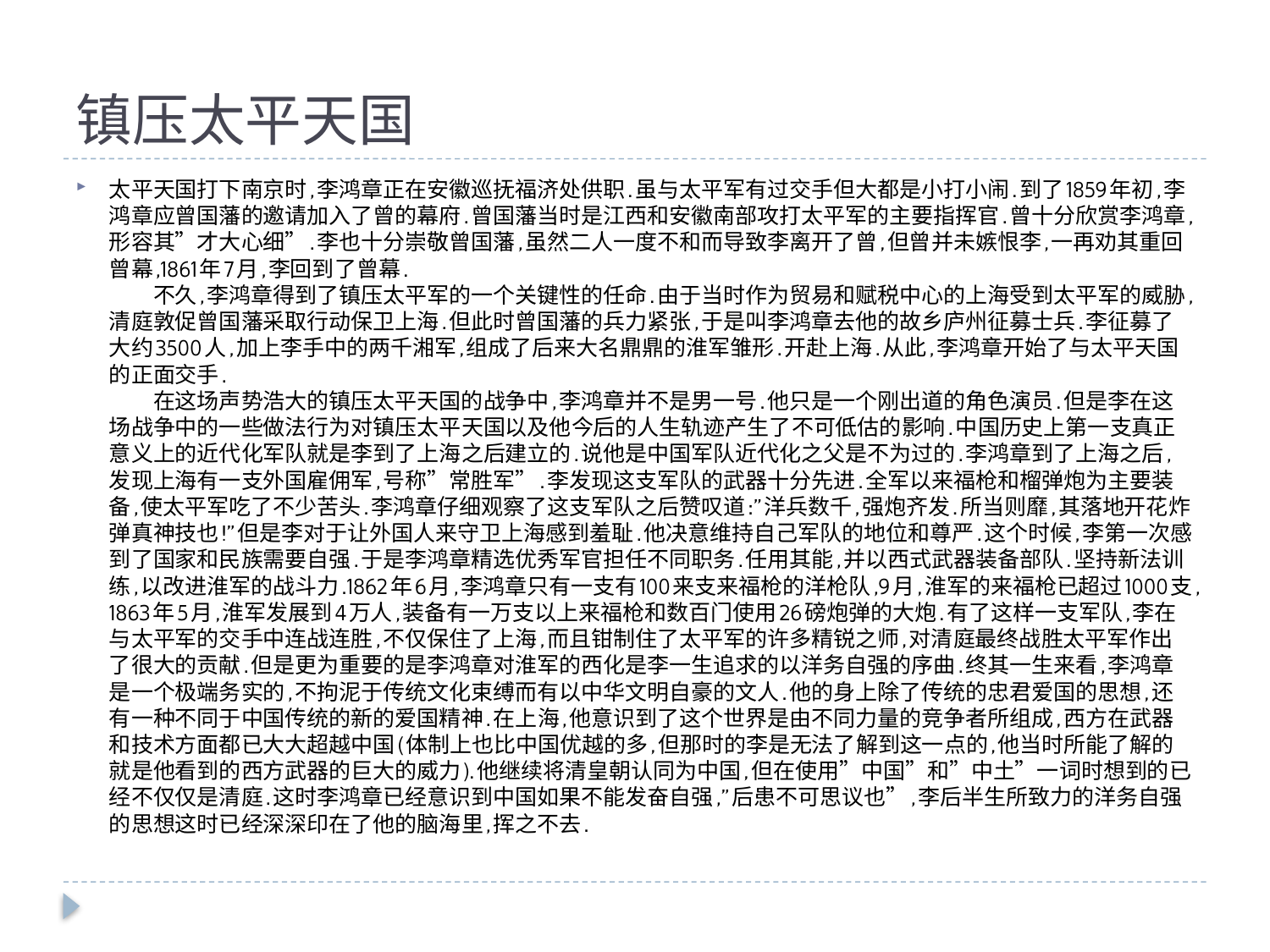

# 镇压太平天国
太平天国打下南京时,李鸿章正在安徽巡抚福济处供职.虽与太平军有过交手但大都是小打小闹.到了1859年初,李鸿章应曾国藩的邀请加入了曾的幕府.曾国藩当时是江西和安徽南部攻打太平军的主要指挥官.曾十分欣赏李鸿章,形容其”才大心细”.李也十分崇敬曾国藩,虽然二人一度不和而导致李离开了曾,但曾并未嫉恨李,一再劝其重回曾幕,1861年7月,李回到了曾幕.
　　不久,李鸿章得到了镇压太平军的一个关键性的任命.由于当时作为贸易和赋税中心的上海受到太平军的威胁,清庭敦促曾国藩采取行动保卫上海.但此时曾国藩的兵力紧张,于是叫李鸿章去他的故乡庐州征募士兵.李征募了大约3500人,加上李手中的两千湘军,组成了后来大名鼎鼎的淮军雏形.开赴上海.从此,李鸿章开始了与太平天国的正面交手.
　　在这场声势浩大的镇压太平天国的战争中,李鸿章并不是男一号.他只是一个刚出道的角色演员.但是李在这场战争中的一些做法行为对镇压太平天国以及他今后的人生轨迹产生了不可低估的影响.中国历史上第一支真正意义上的近代化军队就是李到了上海之后建立的.说他是中国军队近代化之父是不为过的.李鸿章到了上海之后,发现上海有一支外国雇佣军,号称”常胜军”.李发现这支军队的武器十分先进.全军以来福枪和榴弹炮为主要装备,使太平军吃了不少苦头.李鸿章仔细观察了这支军队之后赞叹道:”洋兵数千,强炮齐发.所当则靡,其落地开花炸弹真神技也!”但是李对于让外国人来守卫上海感到羞耻.他决意维持自己军队的地位和尊严.这个时候,李第一次感到了国家和民族需要自强.于是李鸿章精选优秀军官担任不同职务.任用其能,并以西式武器装备部队.坚持新法训练,以改进淮军的战斗力.1862年6月,李鸿章只有一支有100来支来福枪的洋枪队,9月,淮军的来福枪已超过1000支,1863年5月,淮军发展到4万人,装备有一万支以上来福枪和数百门使用26磅炮弹的大炮.有了这样一支军队,李在与太平军的交手中连战连胜,不仅保住了上海,而且钳制住了太平军的许多精锐之师,对清庭最终战胜太平军作出了很大的贡献.但是更为重要的是李鸿章对淮军的西化是李一生追求的以洋务自强的序曲.终其一生来看,李鸿章是一个极端务实的,不拘泥于传统文化束缚而有以中华文明自豪的文人.他的身上除了传统的忠君爱国的思想,还有一种不同于中国传统的新的爱国精神.在上海,他意识到了这个世界是由不同力量的竞争者所组成,西方在武器和技术方面都已大大超越中国(体制上也比中国优越的多,但那时的李是无法了解到这一点的,他当时所能了解的就是他看到的西方武器的巨大的威力).他继续将清皇朝认同为中国,但在使用”中国”和”中土”一词时想到的已经不仅仅是清庭.这时李鸿章已经意识到中国如果不能发奋自强,”后患不可思议也”,李后半生所致力的洋务自强的思想这时已经深深印在了他的脑海里,挥之不去.